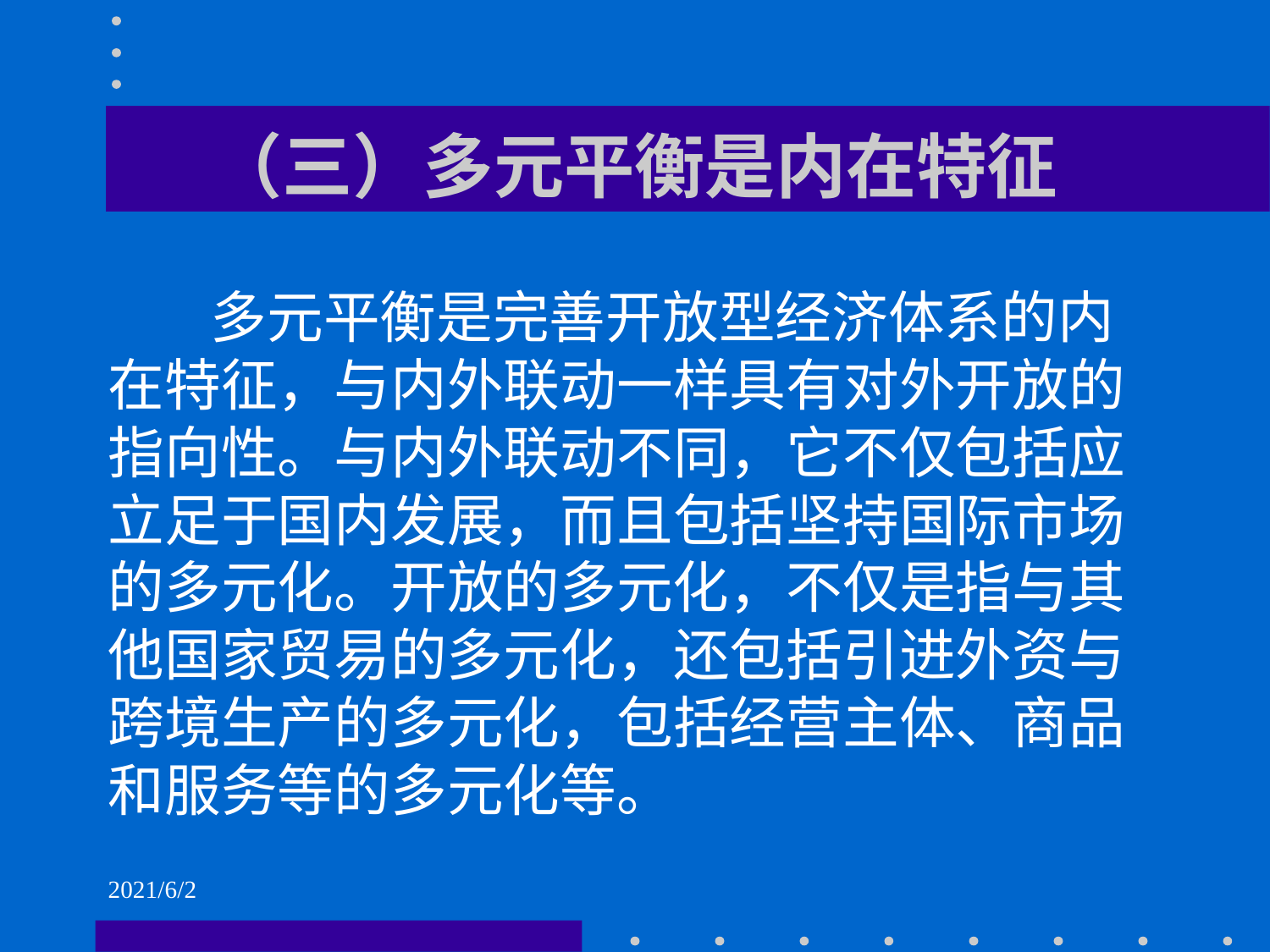

# （三）多元平衡是内在特征
       多元平衡是完善开放型经济体系的内在特征，与内外联动一样具有对外开放的指向性。与内外联动不同，它不仅包括应立足于国内发展，而且包括坚持国际市场的多元化。开放的多元化，不仅是指与其他国家贸易的多元化，还包括引进外资与跨境生产的多元化，包括经营主体、商品和服务等的多元化等。

2021/6/2